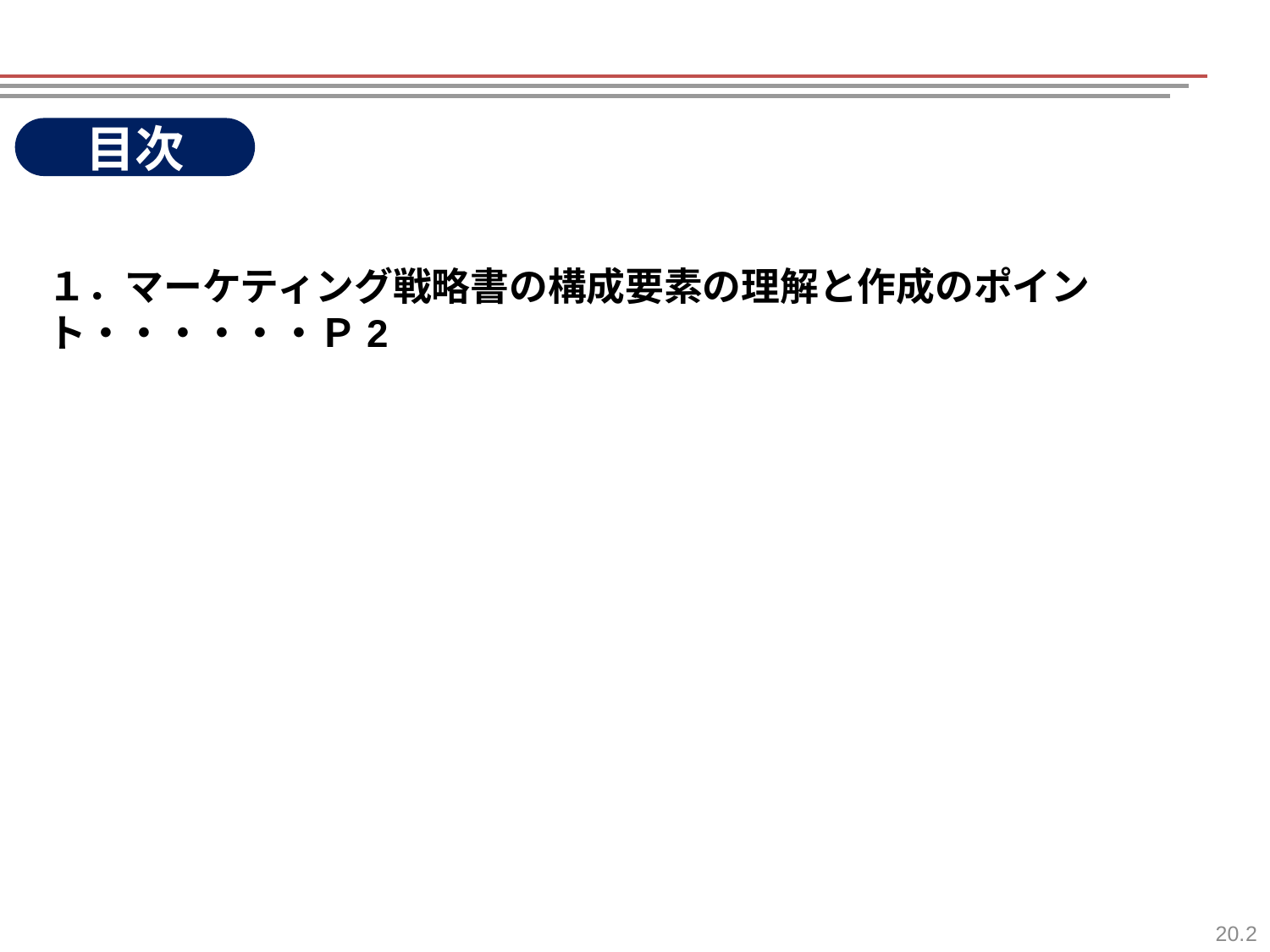

目次
１．マーケティング戦略書の構成要素の理解と作成のポイント・・・・・・Ｐ2
2